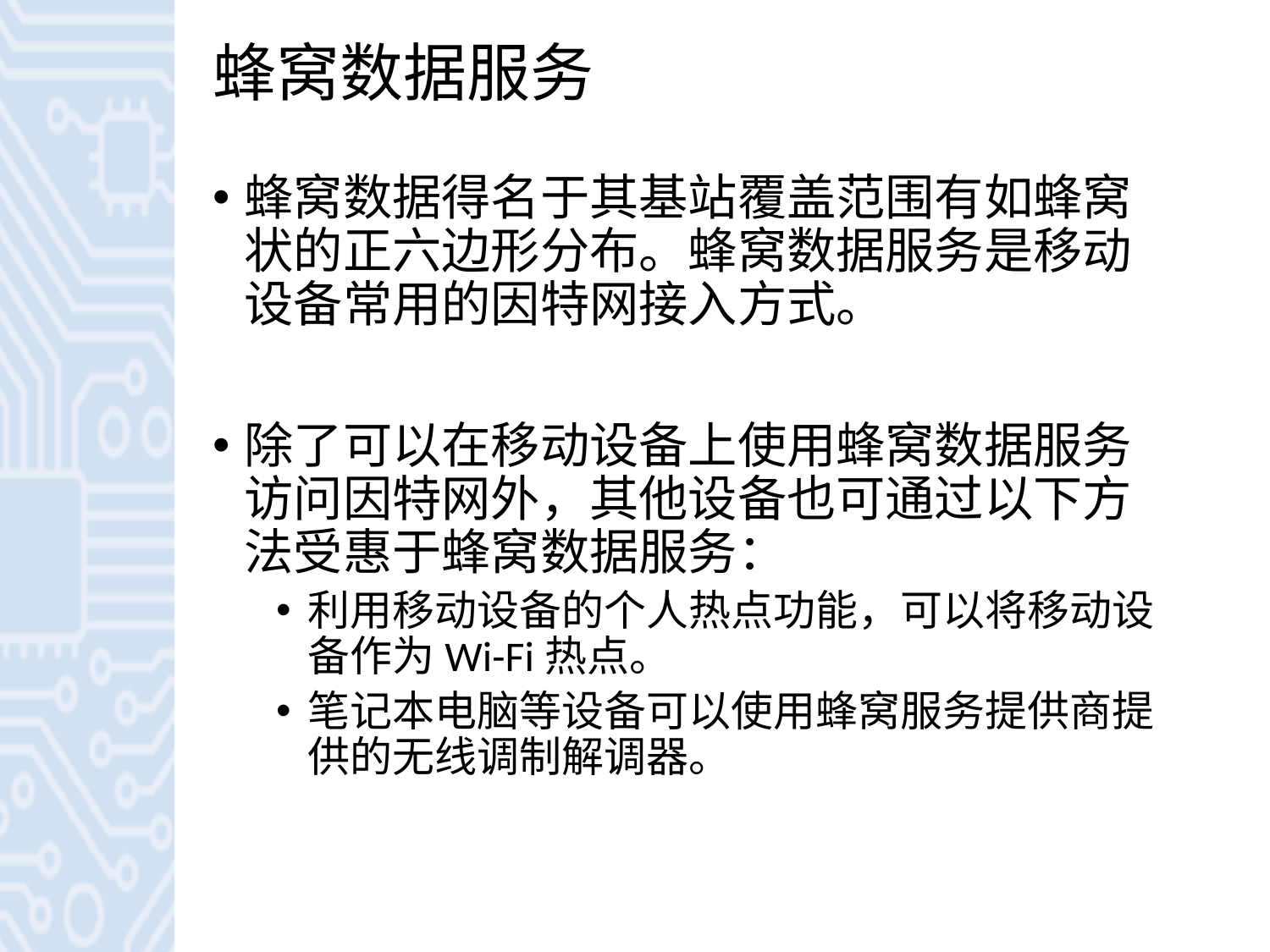

# 蜂窝数据服务
蜂窝数据得名于其基站覆盖范围有如蜂窝状的正六边形分布。蜂窝数据服务是移动设备常用的因特网接入方式。

除了可以在移动设备上使用蜂窝数据服务访问因特网外，其他设备也可通过以下方法受惠于蜂窝数据服务：
利用移动设备的个人热点功能，可以将移动设备作为Wi-Fi热点。
笔记本电脑等设备可以使用蜂窝服务提供商提供的无线调制解调器。